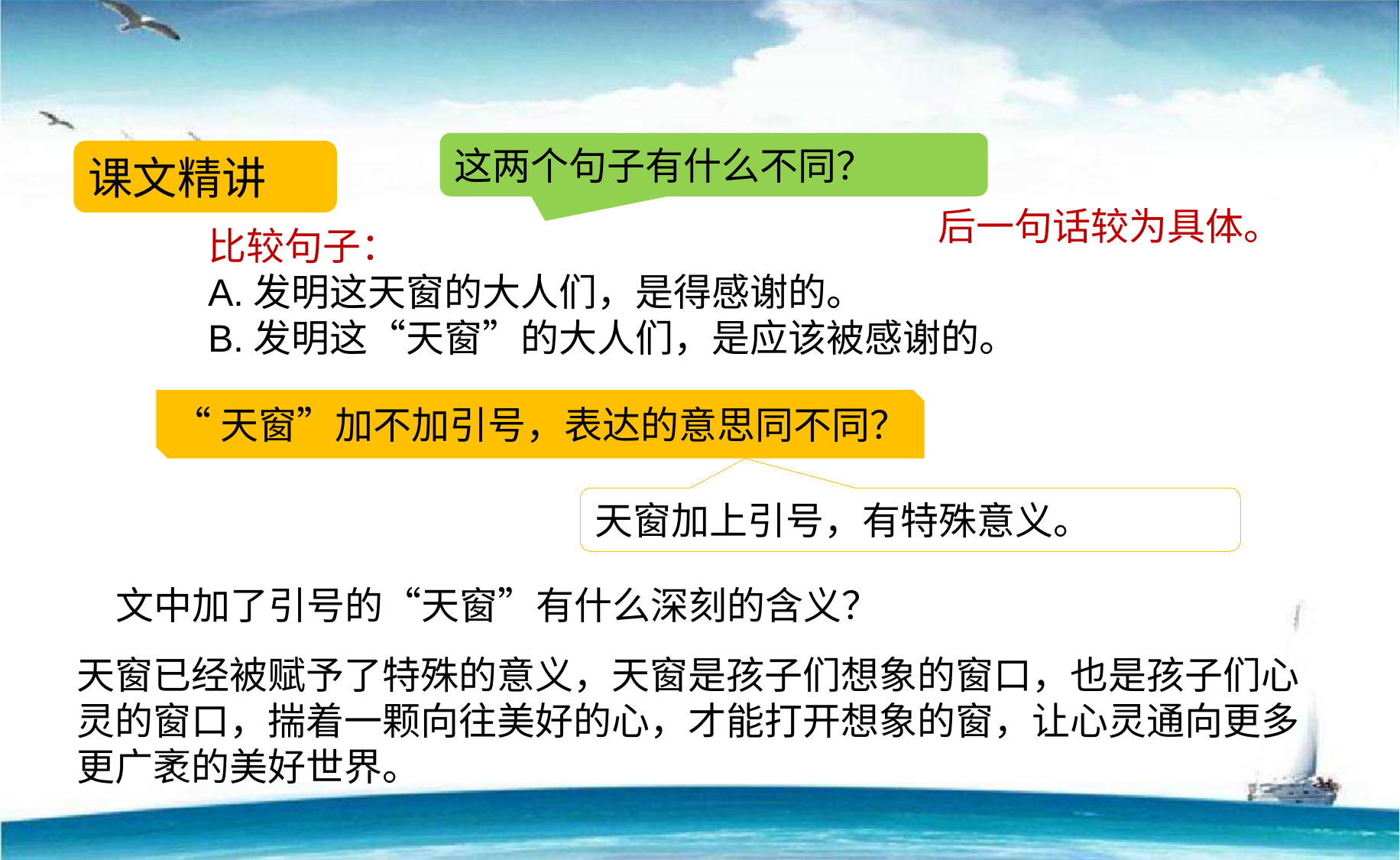

这两个句子有什么不同？
课文精讲
后一句话较为具体。
比较句子：
A.发明这天窗的大人们，是得感谢的。
B.发明这“天窗”的大人们，是应该被感谢的。
“天窗”加不加引号，表达的意思同不同？
天窗加上引号，有特殊意义。
文中加了引号的“天窗”有什么深刻的含义？
天窗已经被赋予了特殊的意义，天窗是孩子们想象的窗口，也是孩子们心灵的窗口，揣着一颗向往美好的心，才能打开想象的窗，让心灵通向更多更广袤的美好世界。